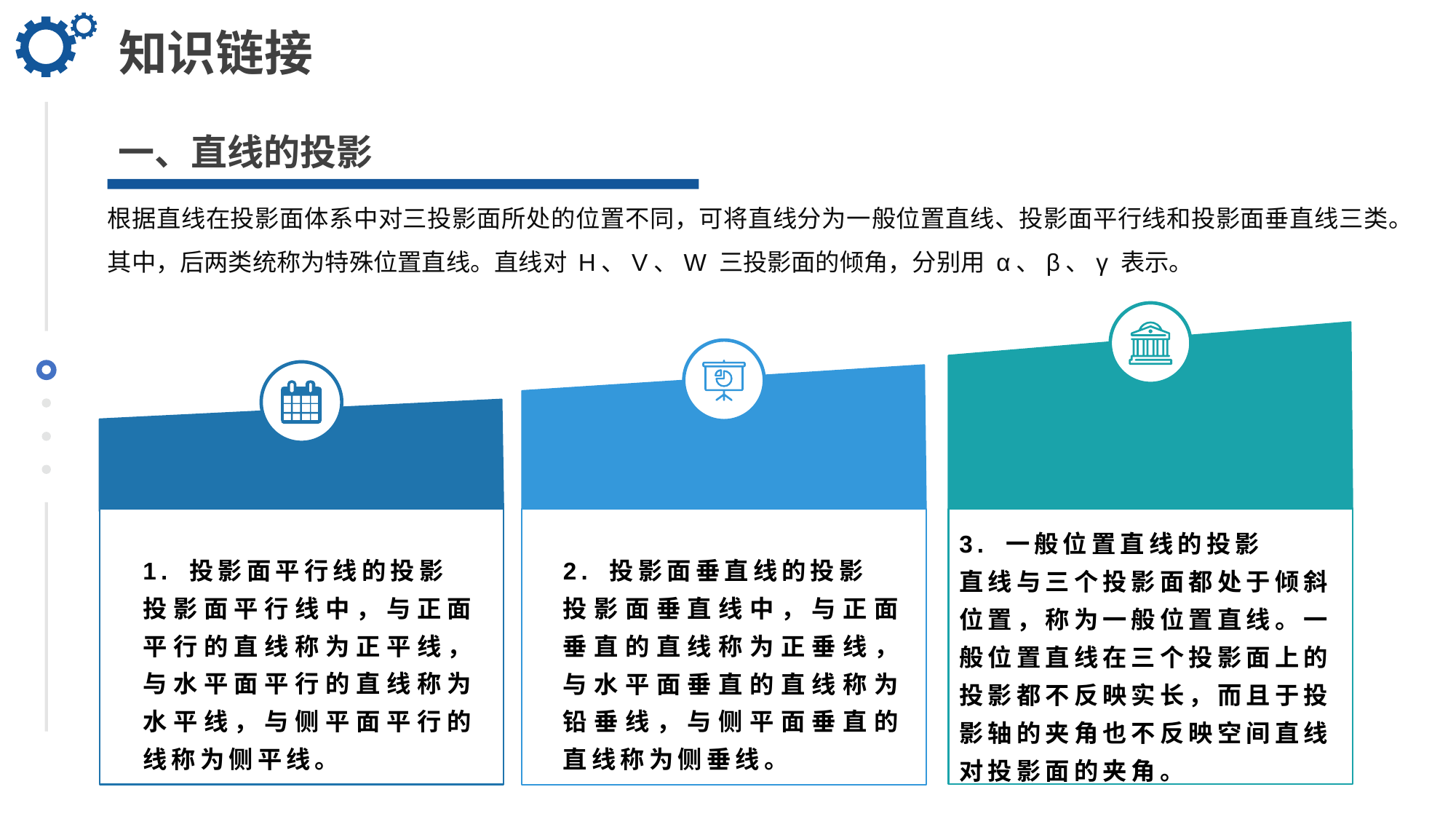

知识链接
一、直线的投影

根据直线在投影面体系中对三投影面所处的位置不同，可将直线分为一般位置直线、投影面平行线和投影面垂直线三类。其中，后两类统称为特殊位置直线。直线对 H、V、W 三投影面的倾角，分别用 α、β、γ 表示。

3. 一般位置直线的投影
直线与三个投影面都处于倾斜位置，称为一般位置直线。一般位置直线在三个投影面上的投影都不反映实长，而且于投影轴的夹角也不反映空间直线对投影面的夹角。
1. 投影面平行线的投影
投影面平行线中，与正面平行的直线称为正平线，与水平面平行的直线称为水平线，与侧平面平行的线称为侧平线。
2. 投影面垂直线的投影
投影面垂直线中，与正面垂直的直线称为正垂线，与水平面垂直的直线称为铅垂线，与侧平面垂直的直线称为侧垂线。
25